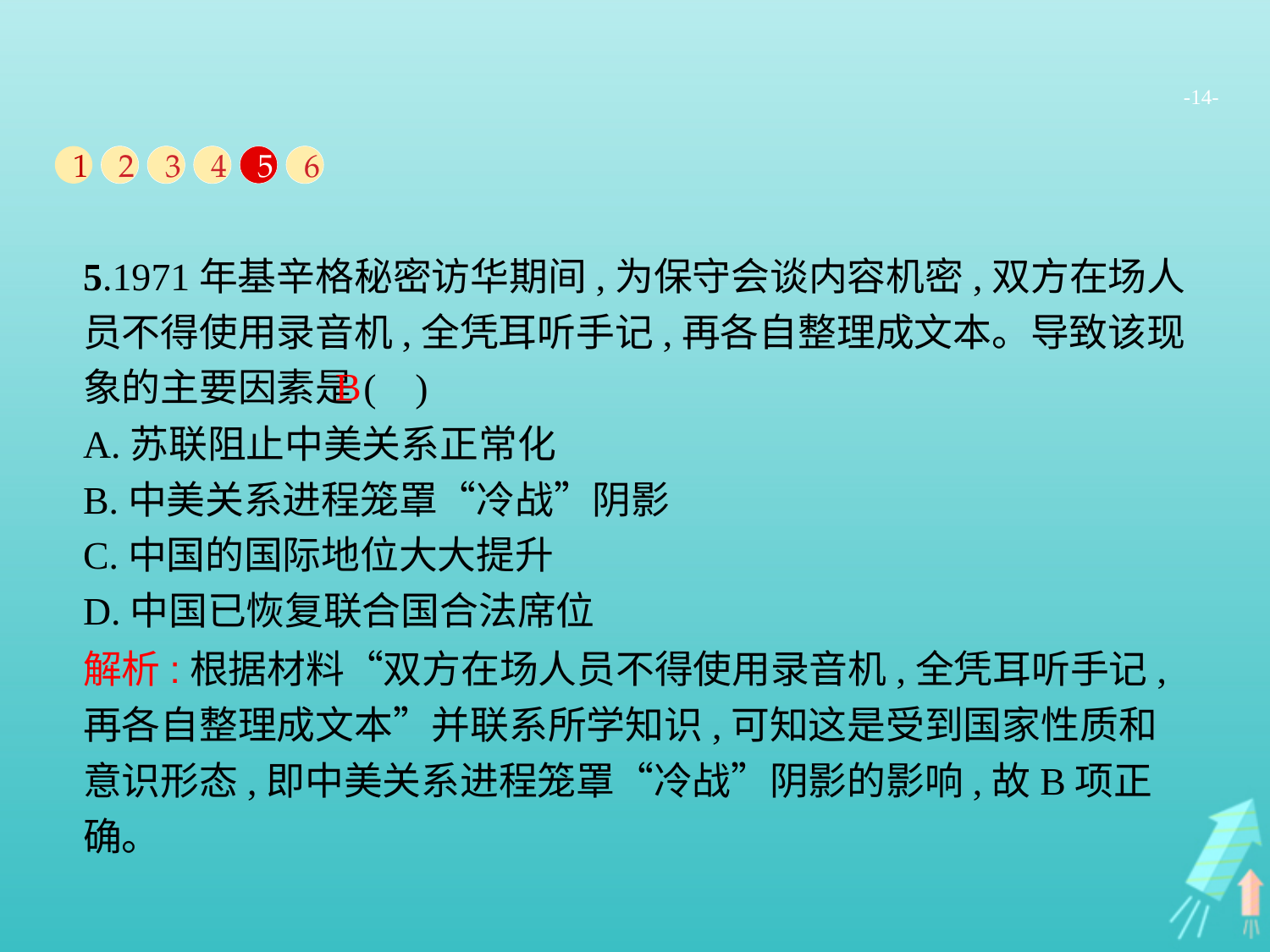

-14-
1
2
3
4
5
6
5.1971年基辛格秘密访华期间,为保守会谈内容机密,双方在场人员不得使用录音机,全凭耳听手记,再各自整理成文本。导致该现象的主要因素是(    )
A.苏联阻止中美关系正常化
B.中美关系进程笼罩“冷战”阴影
C.中国的国际地位大大提升
D.中国已恢复联合国合法席位
B
解析:根据材料“双方在场人员不得使用录音机,全凭耳听手记,再各自整理成文本”并联系所学知识,可知这是受到国家性质和意识形态,即中美关系进程笼罩“冷战”阴影的影响,故B项正确。